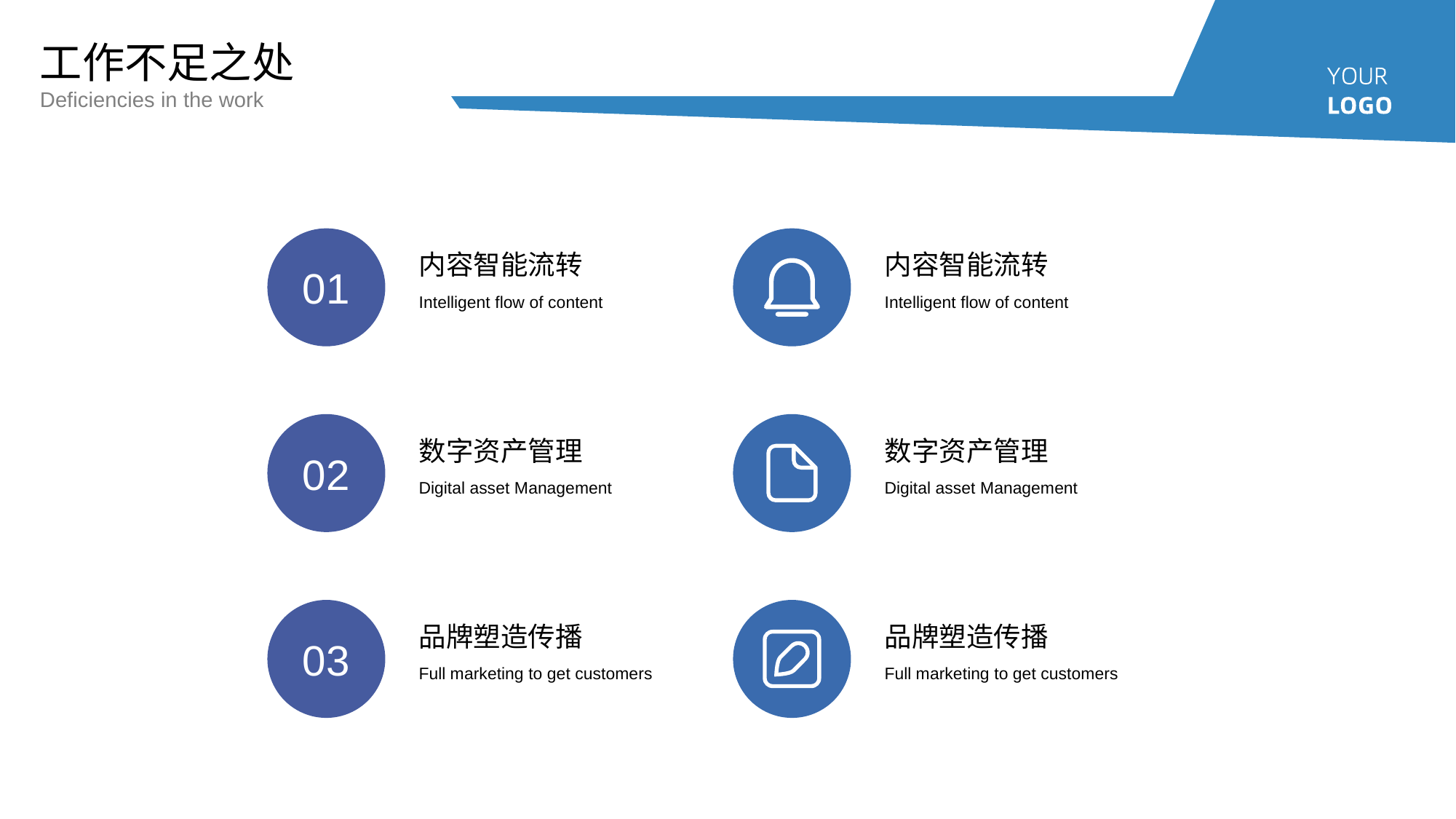

工作不足之处

Deficiencies in the work
01

内容智能流转
内容智能流转

Intelligent flow of content
Intelligent flow of content
02

数字资产管理
数字资产管理

Digital asset Management
Digital asset Management
03

品牌塑造传播
品牌塑造传播

Full marketing to get customers
Full marketing to get customers